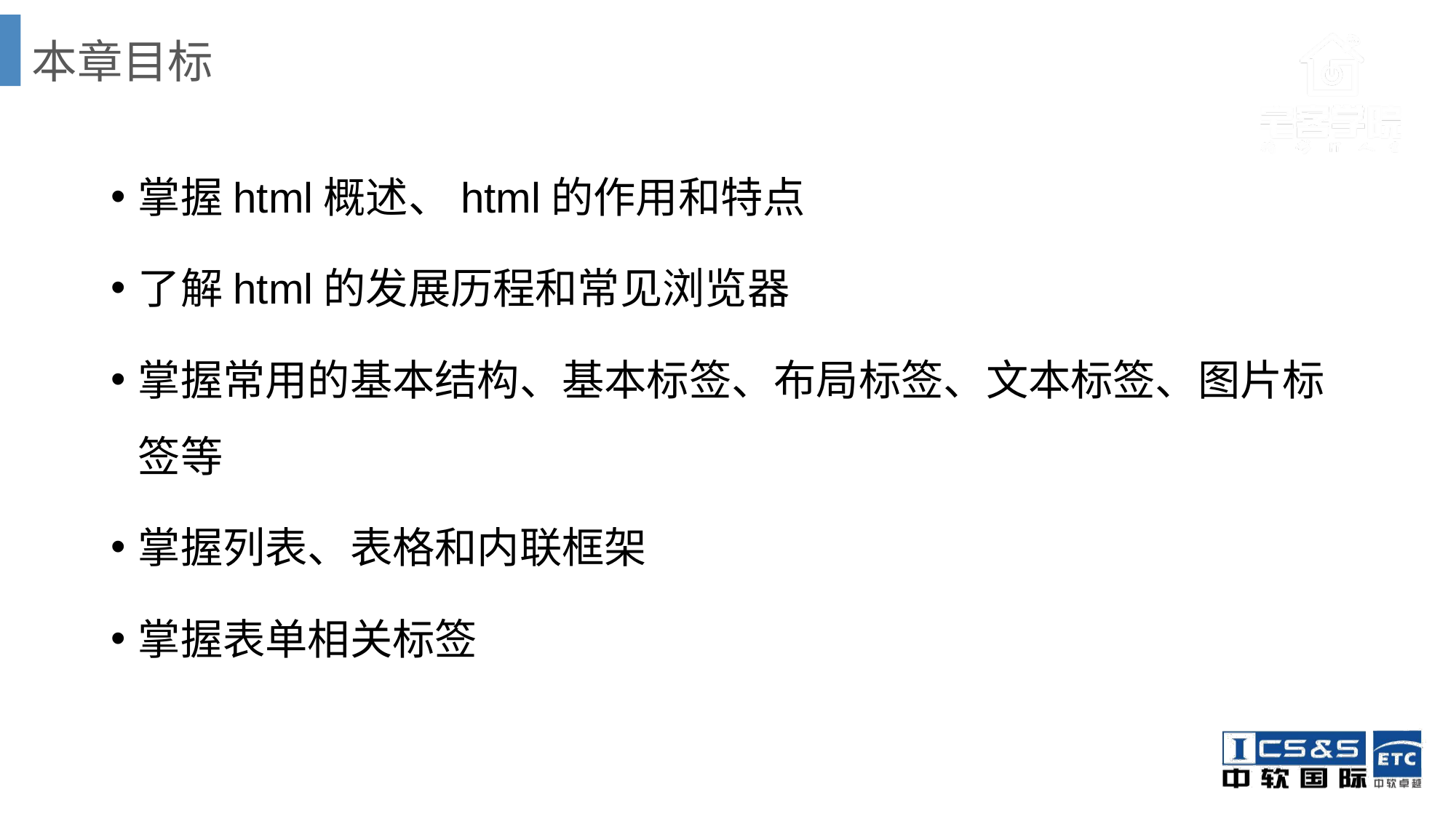

# 本章目标
掌握html概述、html的作用和特点
了解html的发展历程和常见浏览器
掌握常用的基本结构、基本标签、布局标签、文本标签、图片标签等
掌握列表、表格和内联框架
掌握表单相关标签